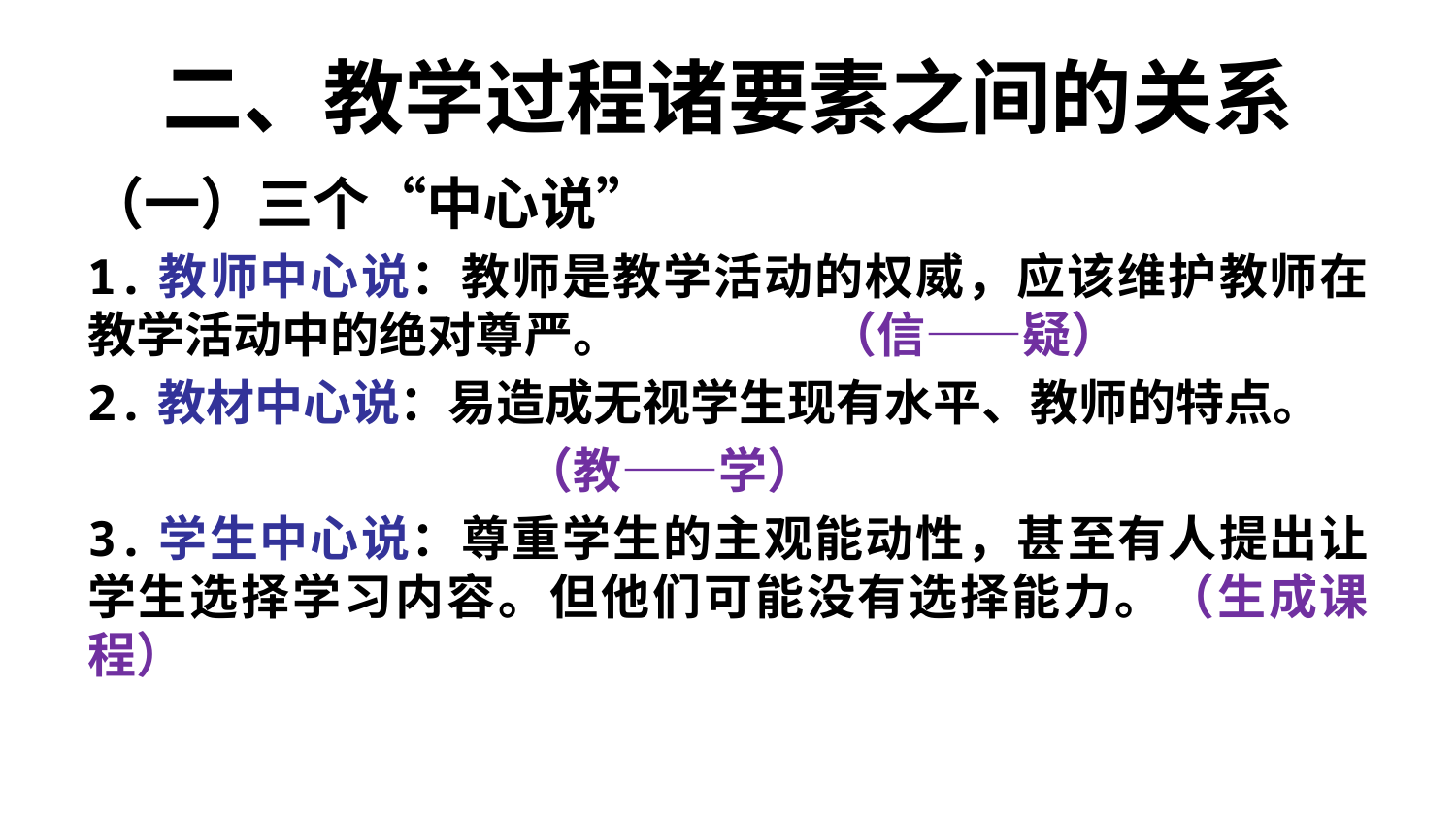

# 二、教学过程诸要素之间的关系
（一）三个“中心说”
1.教师中心说：教师是教学活动的权威，应该维护教师在教学活动中的绝对尊严。                   （信——疑）
2.教材中心说：易造成无视学生现有水平、教师的特点。
                                       （教——学）
3.学生中心说：尊重学生的主观能动性，甚至有人提出让学生选择学习内容。但他们可能没有选择能力。（生成课程）